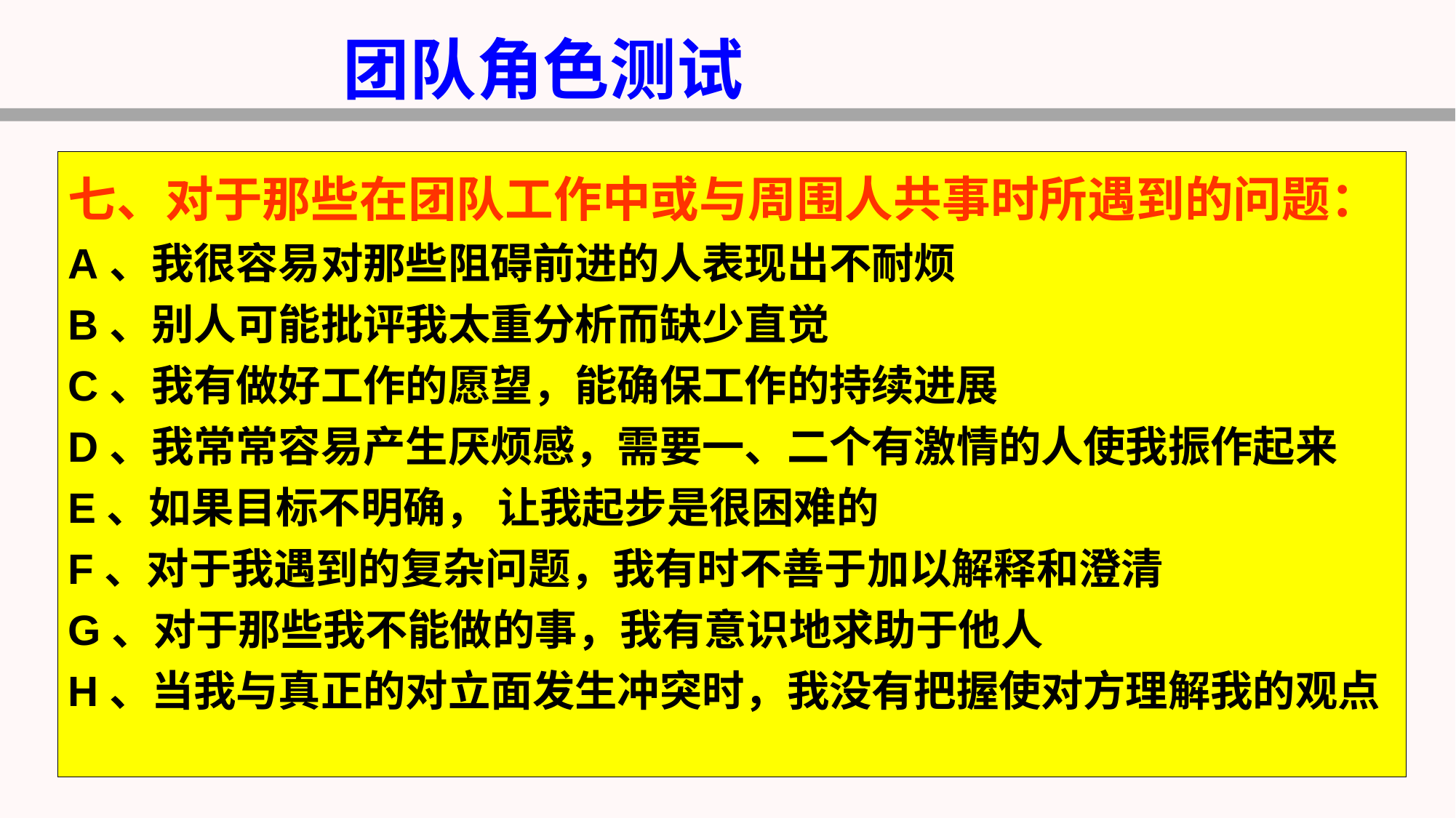

团队角色测试
七、对于那些在团队工作中或与周围人共事时所遇到的问题：
A、我很容易对那些阻碍前进的人表现出不耐烦
B、别人可能批评我太重分析而缺少直觉
C、我有做好工作的愿望，能确保工作的持续进展
D、我常常容易产生厌烦感，需要一、二个有激情的人使我振作起来
E、如果目标不明确， 让我起步是很困难的
F、对于我遇到的复杂问题，我有时不善于加以解释和澄清
G、对于那些我不能做的事，我有意识地求助于他人
H、当我与真正的对立面发生冲突时，我没有把握使对方理解我的观点